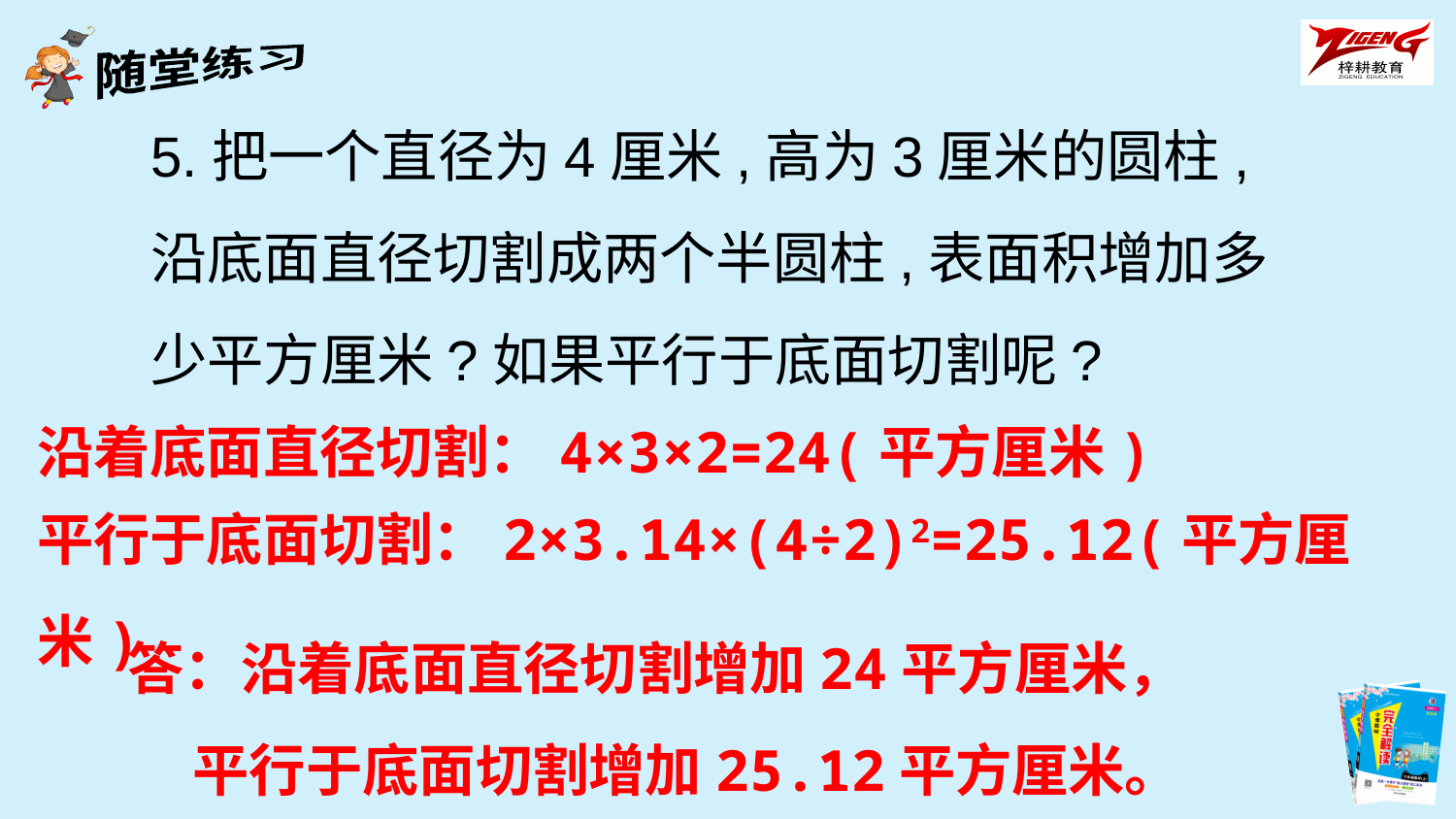

5.把一个直径为4厘米,高为3厘米的圆柱,沿底面直径切割成两个半圆柱,表面积增加多少平方厘米?如果平行于底面切割呢?
沿着底面直径切割：4×3×2=24(平方厘米)
平行于底面切割：2×3.14×(4÷2)2=25.12(平方厘米)
答：沿着底面直径切割增加24平方厘米，
    平行于底面切割增加25.12平方厘米。